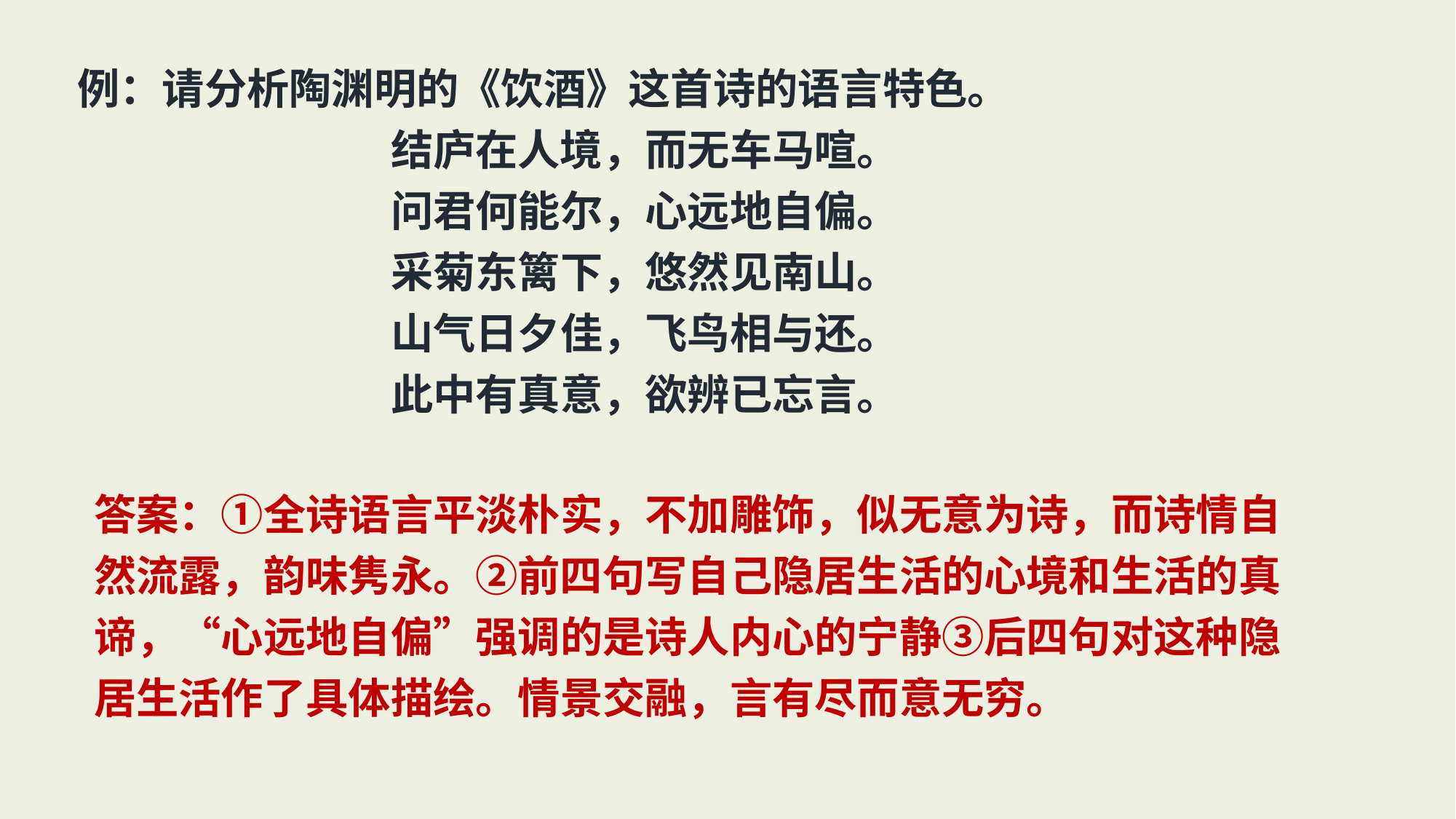

例：请分析陶渊明的《饮酒》这首诗的语言特色。
结庐在人境，而无车马喧。
问君何能尔，心远地自偏。
采菊东篱下，悠然见南山。
山气日夕佳，飞鸟相与还。
此中有真意，欲辨已忘言。
答案：①全诗语言平淡朴实，不加雕饰，似无意为诗，而诗情自然流露，韵味隽永。②前四句写自己隐居生活的心境和生活的真谛，“心远地自偏”强调的是诗人内心的宁静③后四句对这种隐居生活作了具体描绘。情景交融，言有尽而意无穷。